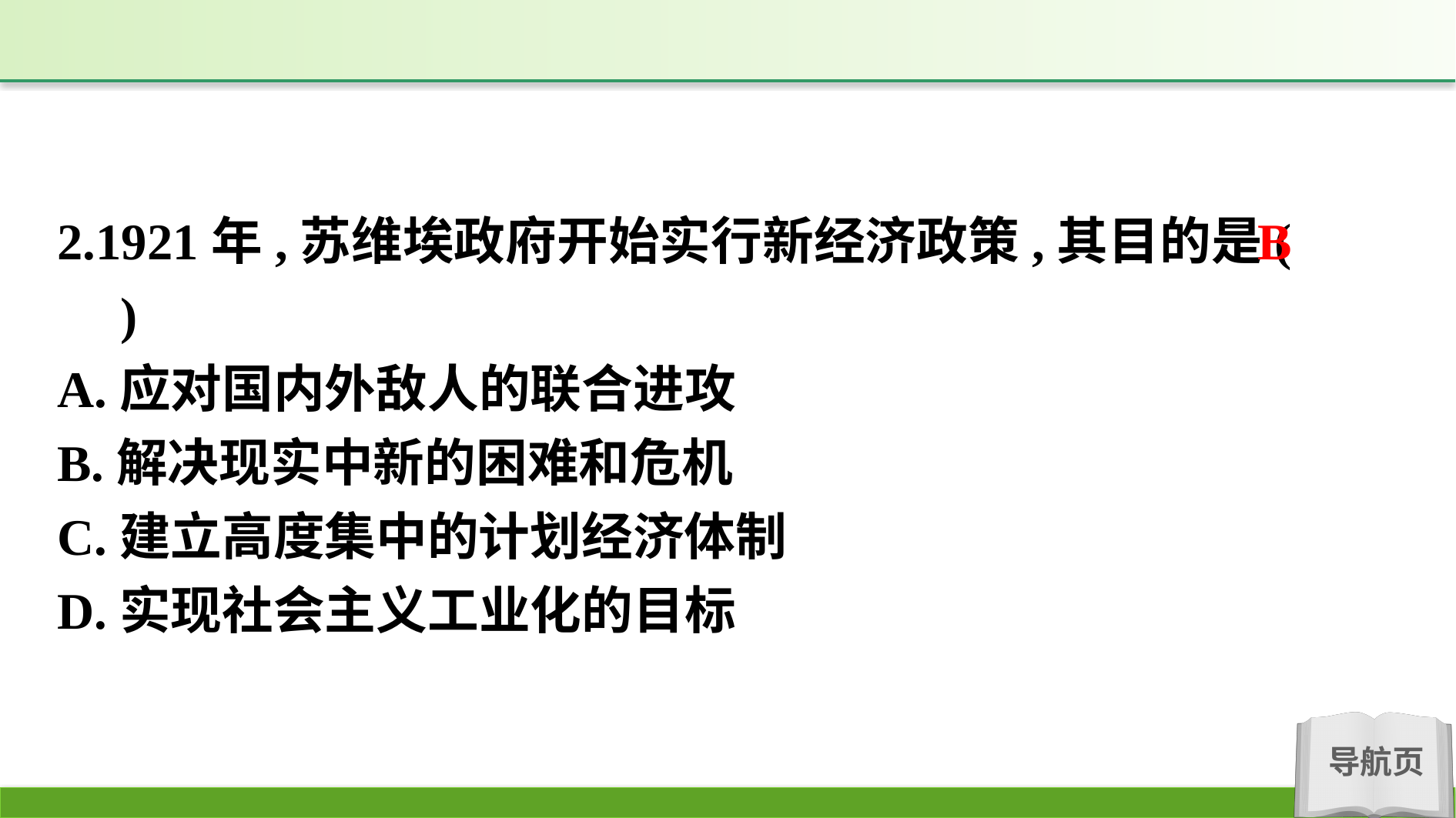

2.1921年,苏维埃政府开始实行新经济政策,其目的是(　　)
A.应对国内外敌人的联合进攻
B.解决现实中新的困难和危机
C.建立高度集中的计划经济体制
D.实现社会主义工业化的目标
B